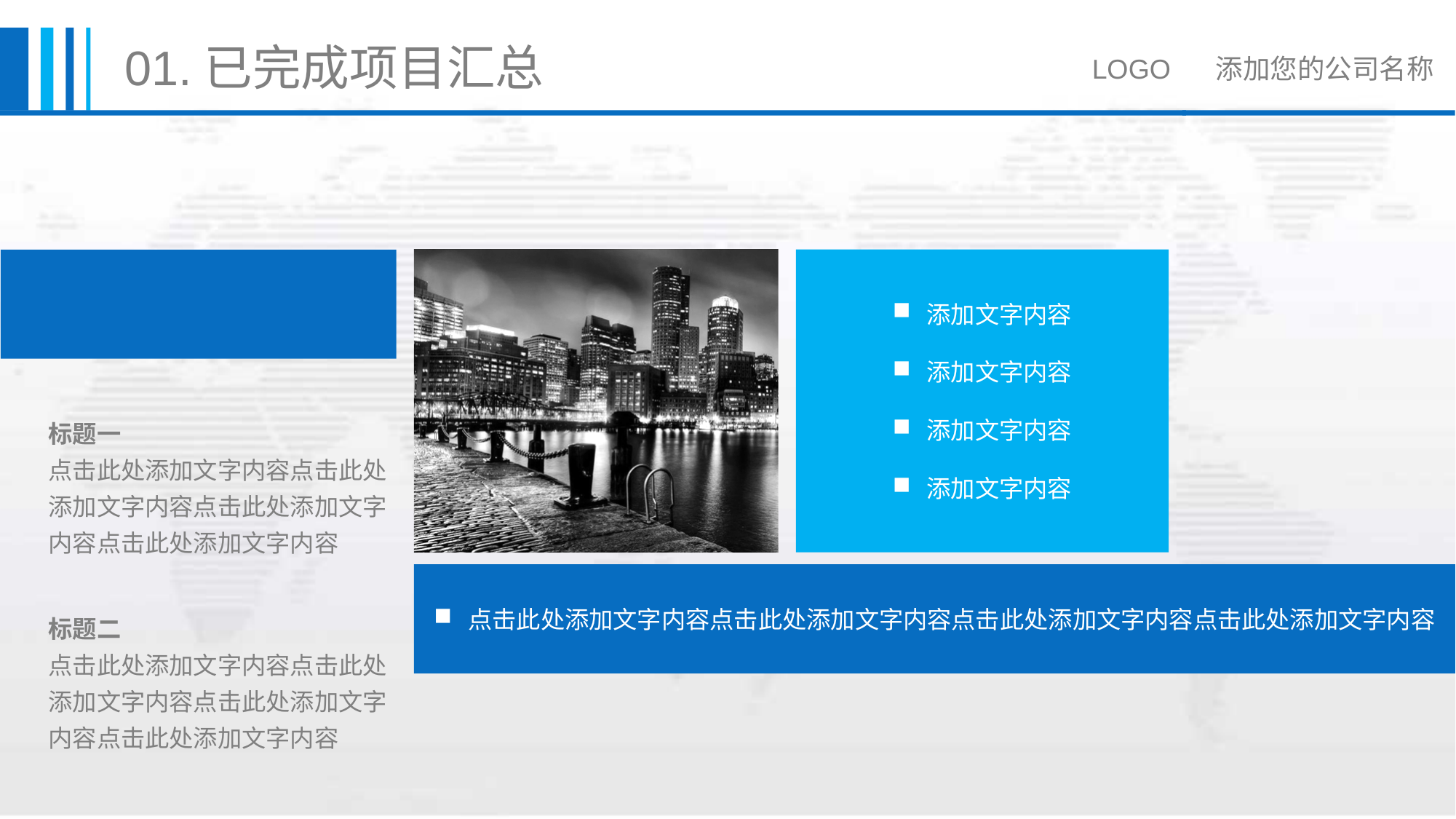

01.已完成项目汇总
LOGO     添加您的公司名称

添加文字内容

添加文字内容

添加文字内容

添加文字内容

标题一
点击此处添加文字内容点击此处添加文字内容点击此处添加文字内容点击此处添加文字内容
点击此处添加文字内容点击此处添加文字内容点击此处添加文字内容点击此处添加文字内容
标题二
点击此处添加文字内容点击此处添加文字内容点击此处添加文字内容点击此处添加文字内容